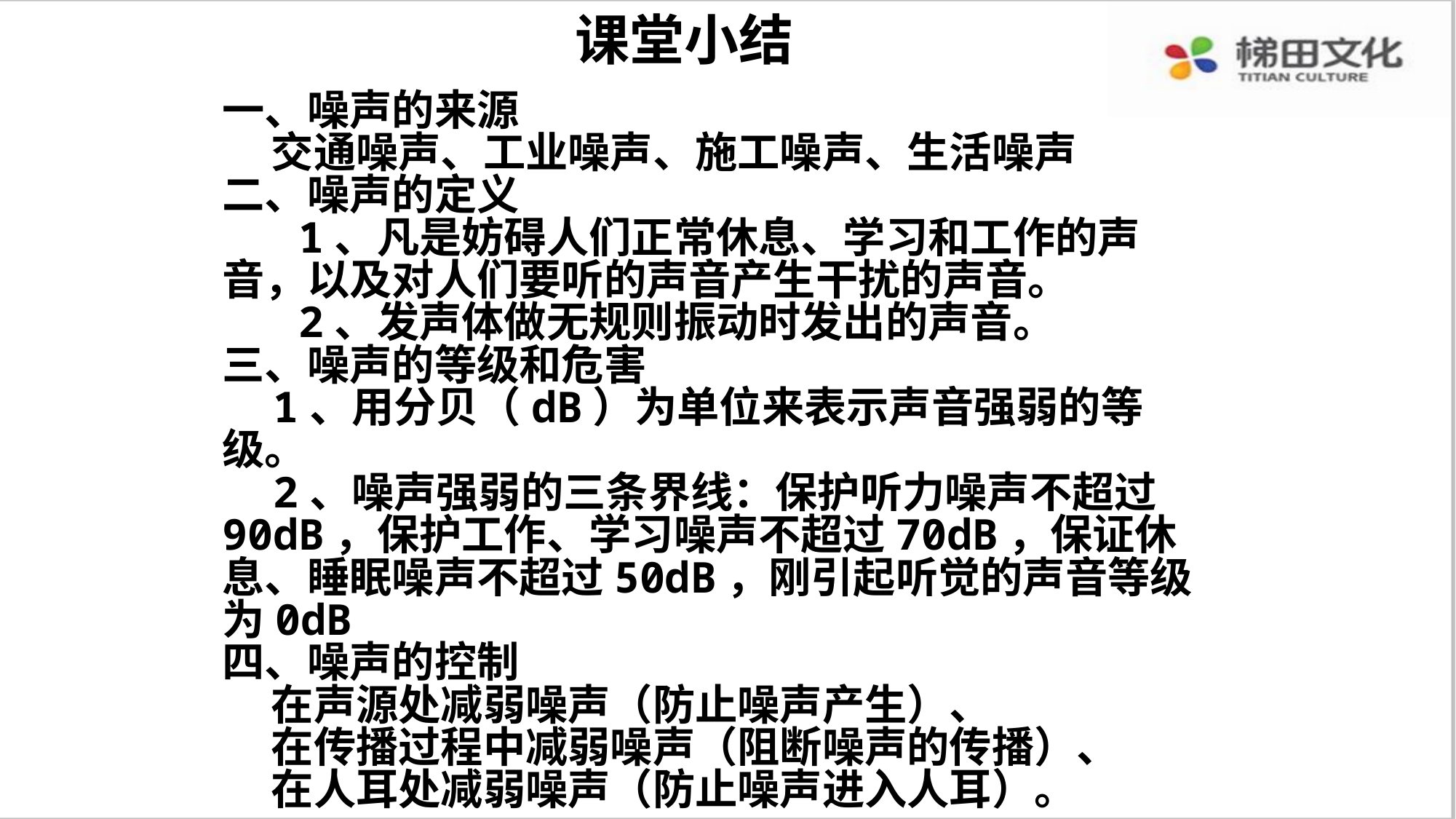

课堂小结

一、噪声的来源
    交通噪声、工业噪声、施工噪声、生活噪声
二、噪声的定义
   1、凡是妨碍人们正常休息、学习和工作的声音，以及对人们要听的声音产生干扰的声音。
   2、发声体做无规则振动时发出的声音。
三、噪声的等级和危害
  1、用分贝（dB）为单位来表示声音强弱的等级。
  2、噪声强弱的三条界线：保护听力噪声不超过90dB，保护工作、学习噪声不超过70dB，保证休息、睡眠噪声不超过50dB，刚引起听觉的声音等级为0dB
四、噪声的控制
    在声源处减弱噪声（防止噪声产生）、
    在传播过程中减弱噪声（阻断噪声的传播）、
    在人耳处减弱噪声（防止噪声进入人耳）。